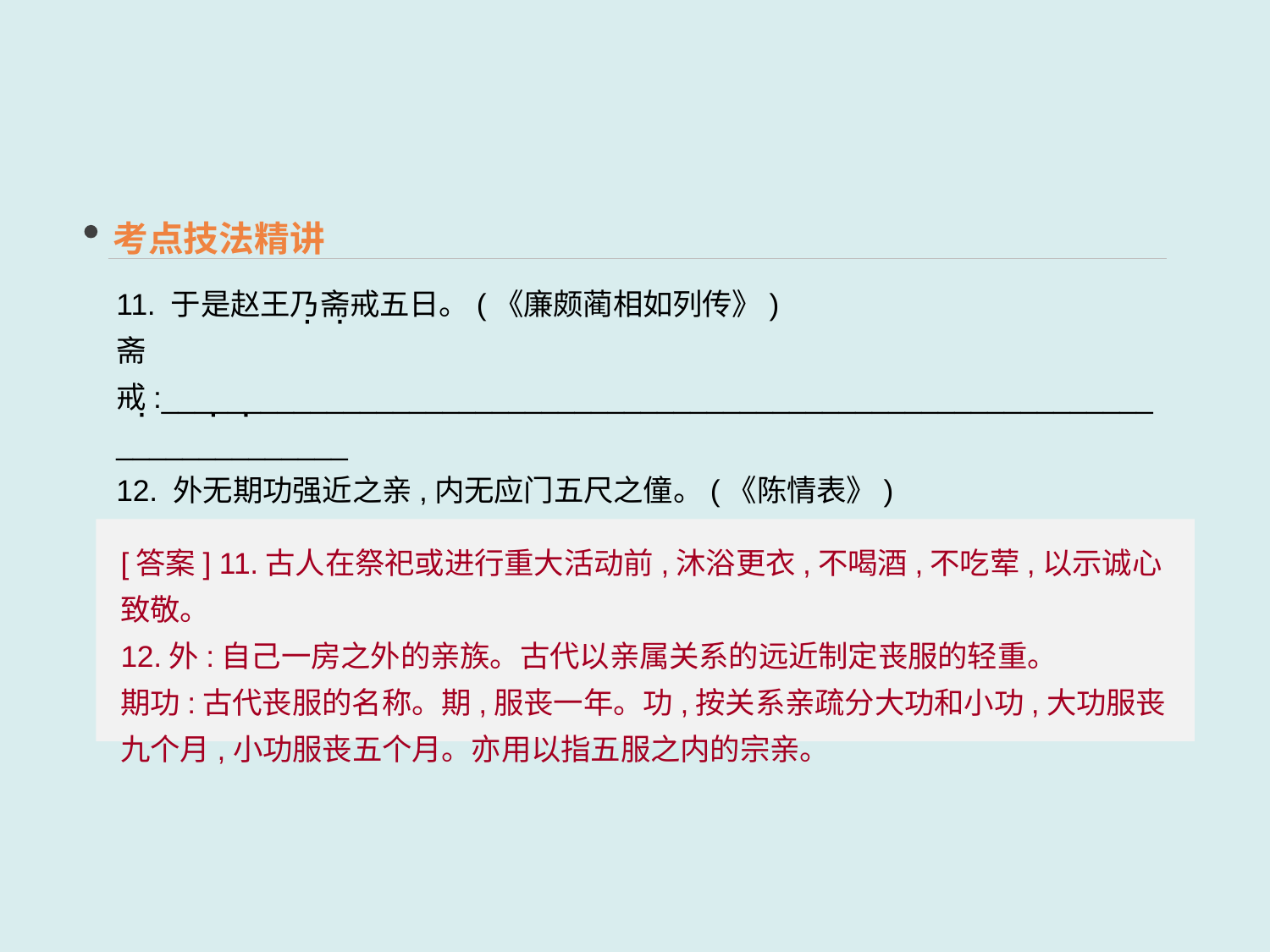

考点技法精讲

11. 于是赵王乃斋戒五日。(《廉颇蔺相如列传》)
斋戒:__________________________________________________________________________
12. 外无期功强近之亲,内无应门五尺之僮。(《陈情表》)
外:____________________________________________________________________________
期功:__________________________________________________________________________
 ·  ·
 ·  ·
 ·

[答案] 11.古人在祭祀或进行重大活动前,沐浴更衣,不喝酒,不吃荤,以示诚心致敬。
12.外:自己一房之外的亲族。古代以亲属关系的远近制定丧服的轻重。
期功:古代丧服的名称。期,服丧一年。功,按关系亲疏分大功和小功,大功服丧九个月,小功服丧五个月。亦用以指五服之内的宗亲。